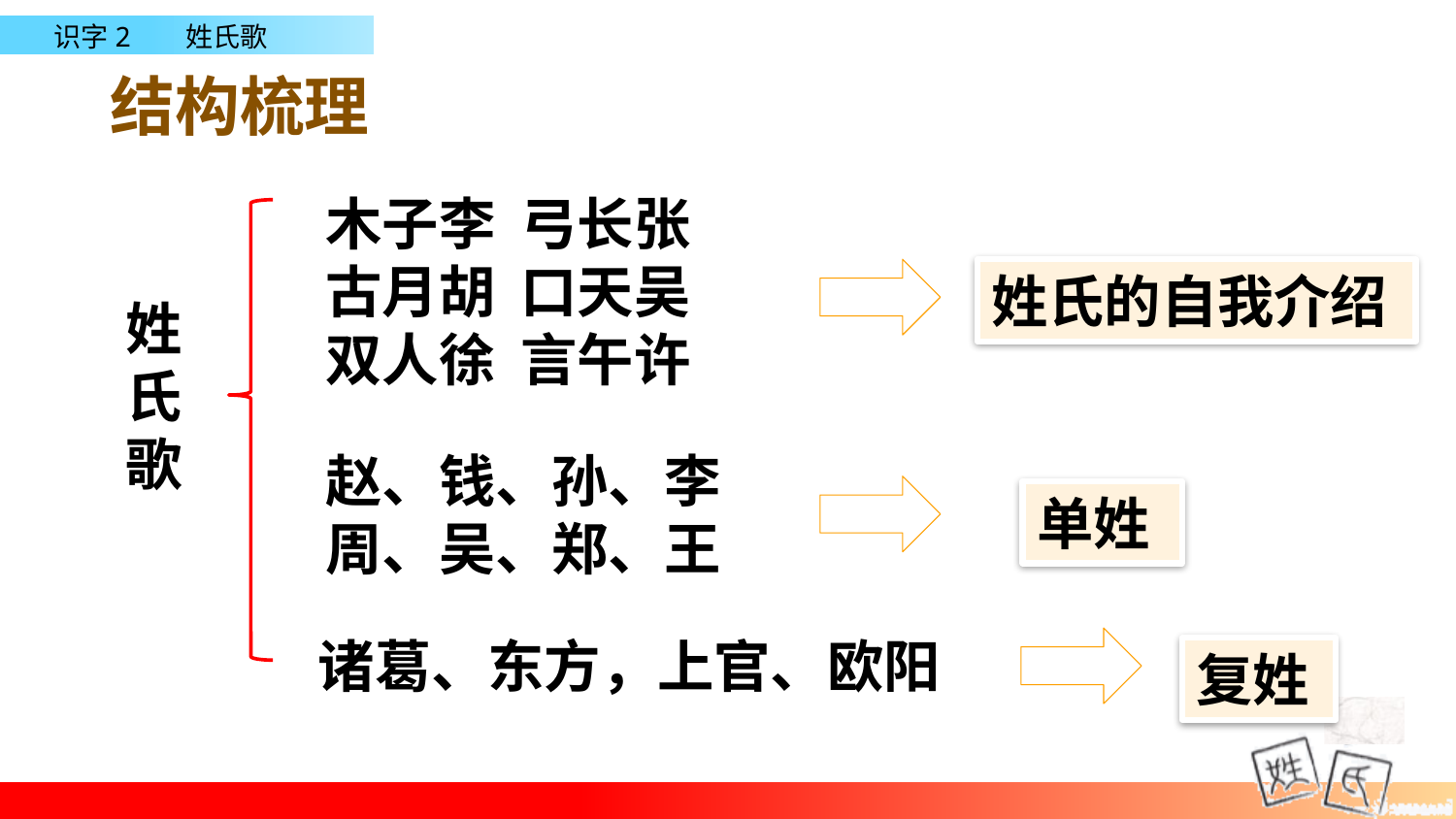

结构梳理
木子李  弓长张
古月胡  口天吴
双人徐  言午许

姓氏的自我介绍

姓氏歌
赵、钱、孙、李
周、吴、郑、王

单姓
诸葛、东方，上官、欧阳

复姓